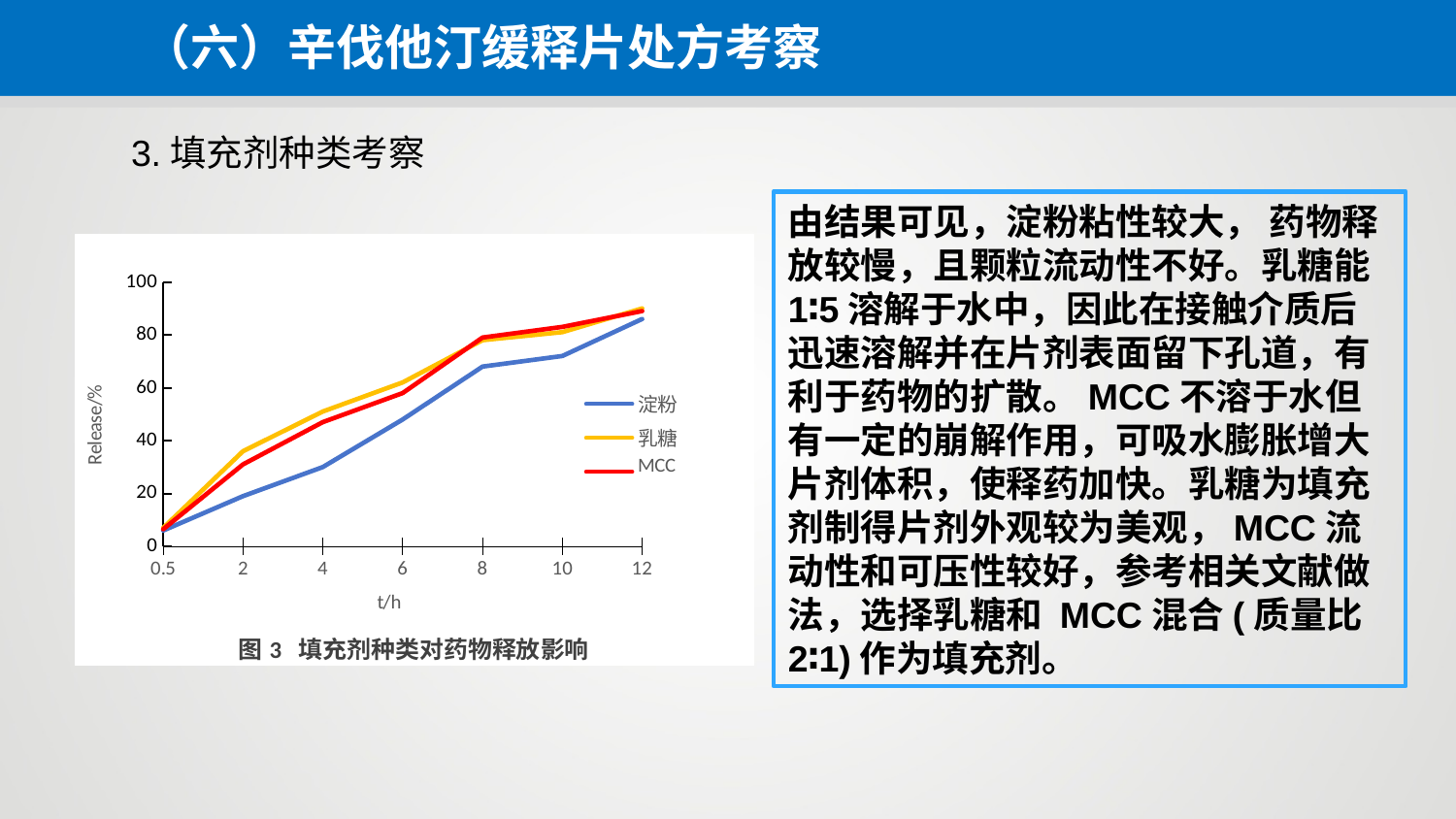

（六）辛伐他汀缓释片处方考察
3.填充剂种类考察
由结果可见，淀粉粘性较大， 药物释放较慢，且颗粒流动性不好。乳糖能1∶5溶解于水中，因此在接触介质后迅速溶解并在片剂表面留下孔道，有利于药物的扩散。MCC不溶于水但有一定的崩解作用，可吸水膨胀增大片剂体积，使释药加快。乳糖为填充剂制得片剂外观较为美观，MCC流动性和可压性较好，参考相关文献做法，选择乳糖和 MCC混合(质量比 2∶1)作为填充剂。

### Chart: 图3  填充剂种类对药物释放影响

| Category | 淀粉 | 乳糖 | MCC |
|---|---|---|---|
| 0.5 | 6.0 | 7.0 | 6.5 |
| 2 | 19.0 | 36.0 | 31.0 |
| 4 | 30.0 | 51.0 | 47.0 |
| 6 | 48.0 | 62.0 | 58.0 |
| 8 | 68.0 | 78.0 | 79.0 |
| 10 | 72.0 | 81.0 | 83.0 |
| 12 | 86.0 | 90.0 | 89.0 |